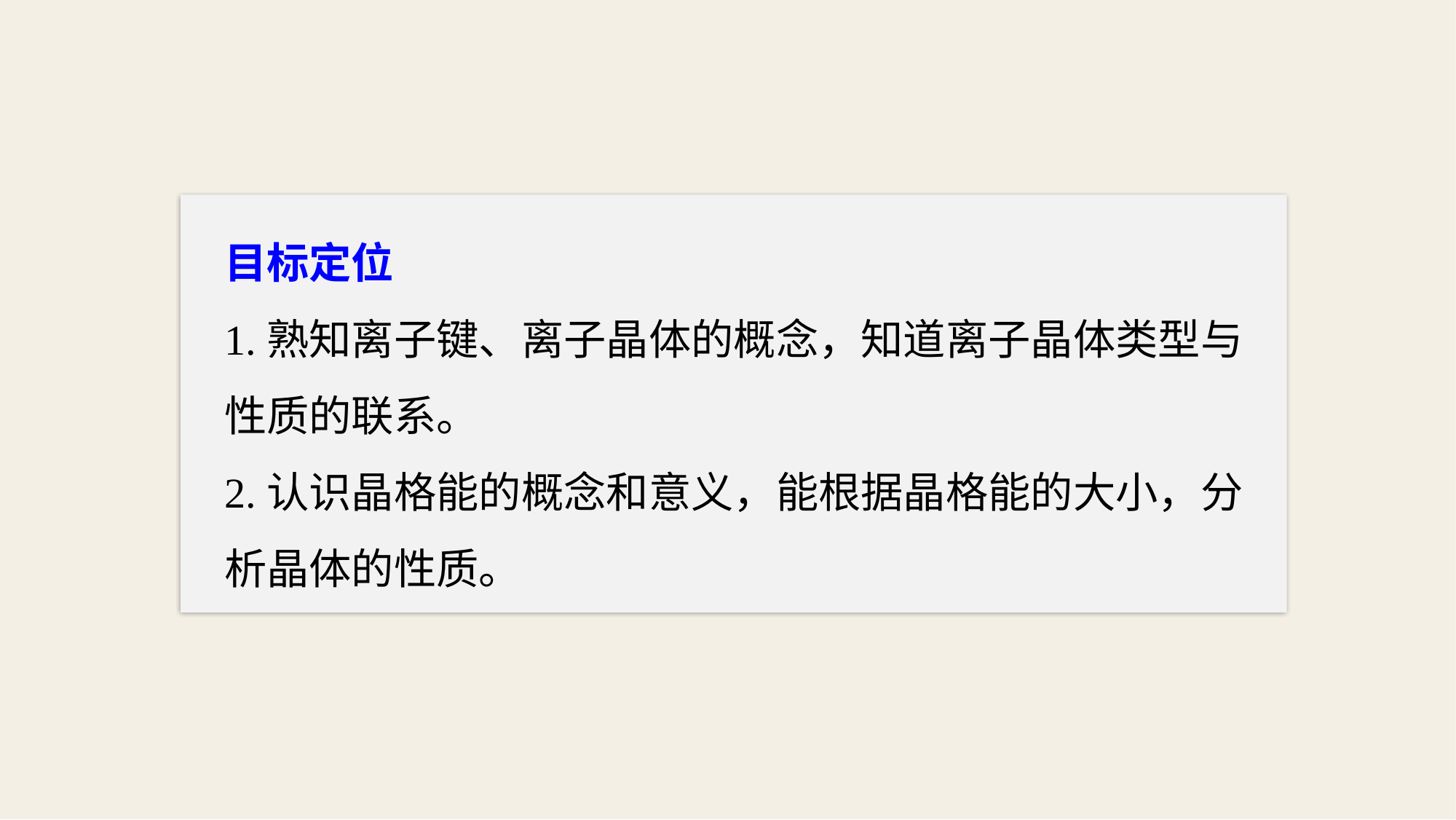

目标定位
1.熟知离子键、离子晶体的概念，知道离子晶体类型与性质的联系。
2.认识晶格能的概念和意义，能根据晶格能的大小，分析晶体的性质。